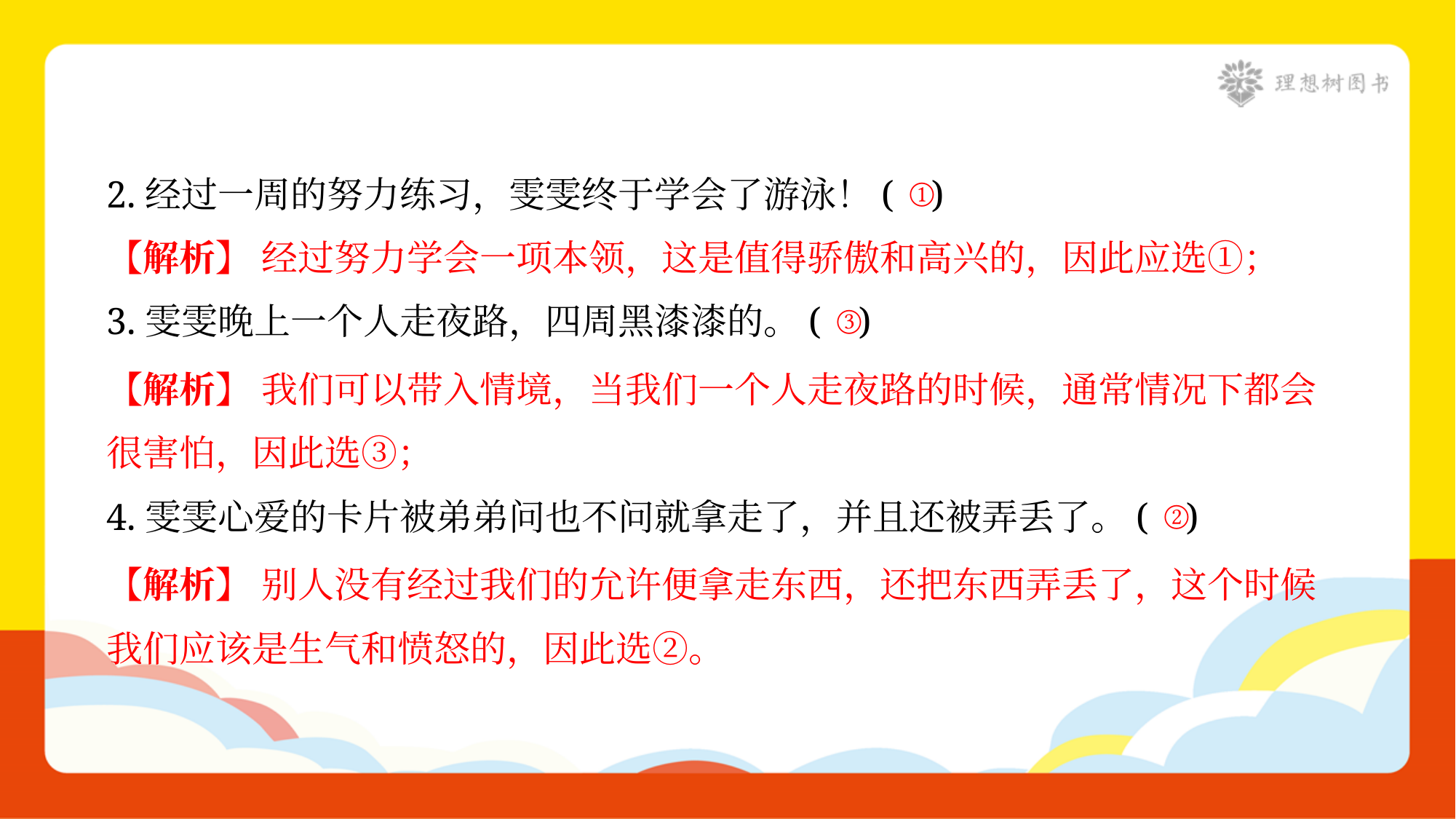

①
2.经过一周的努力练习，雯雯终于学会了游泳！(    )
【解析】 经过努力学会一项本领，这是值得骄傲和高兴的，因此应选①；
③
3.雯雯晚上一个人走夜路，四周黑漆漆的。(    )
【解析】 我们可以带入情境，当我们一个人走夜路的时候，通常情况下都会
很害怕，因此选③；
②
4.雯雯心爱的卡片被弟弟问也不问就拿走了，并且还被弄丢了。(    )
【解析】 别人没有经过我们的允许便拿走东西，还把东西弄丢了，这个时候
我们应该是生气和愤怒的，因此选②。